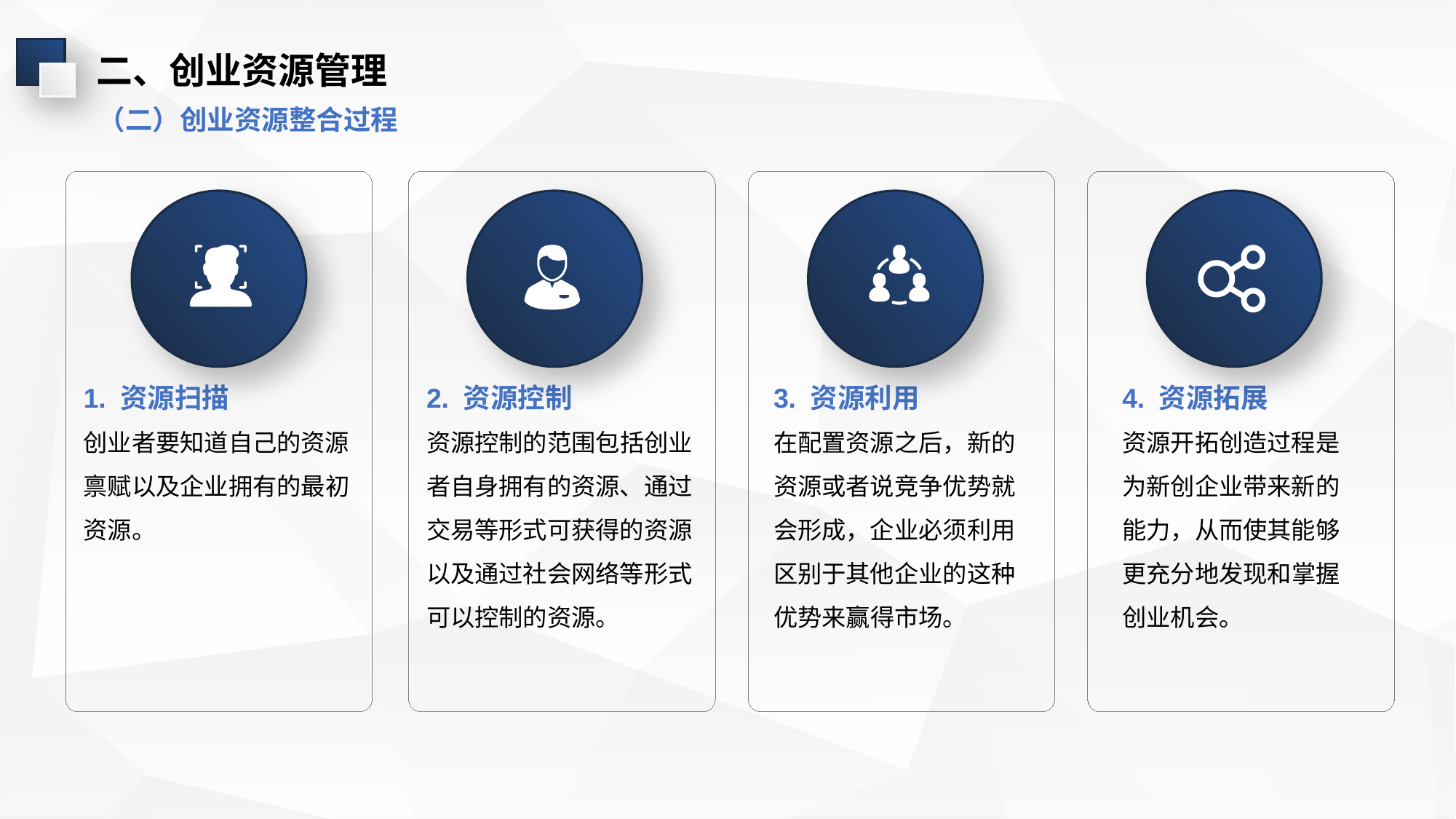

二、创业资源管理
（二）创业资源整合过程

1. 资源扫描
创业者要知道自己的资源禀赋以及企业拥有的最初资源。
2. 资源控制
资源控制的范围包括创业者自身拥有的资源、通过交易等形式可获得的资源以及通过社会网络等形式可以控制的资源。
3. 资源利用
在配置资源之后，新的资源或者说竞争优势就会形成，企业必须利用区别于其他企业的这种优势来赢得市场。
4. 资源拓展
资源开拓创造过程是为新创企业带来新的能力，从而使其能够更充分地发现和掌握
创业机会。